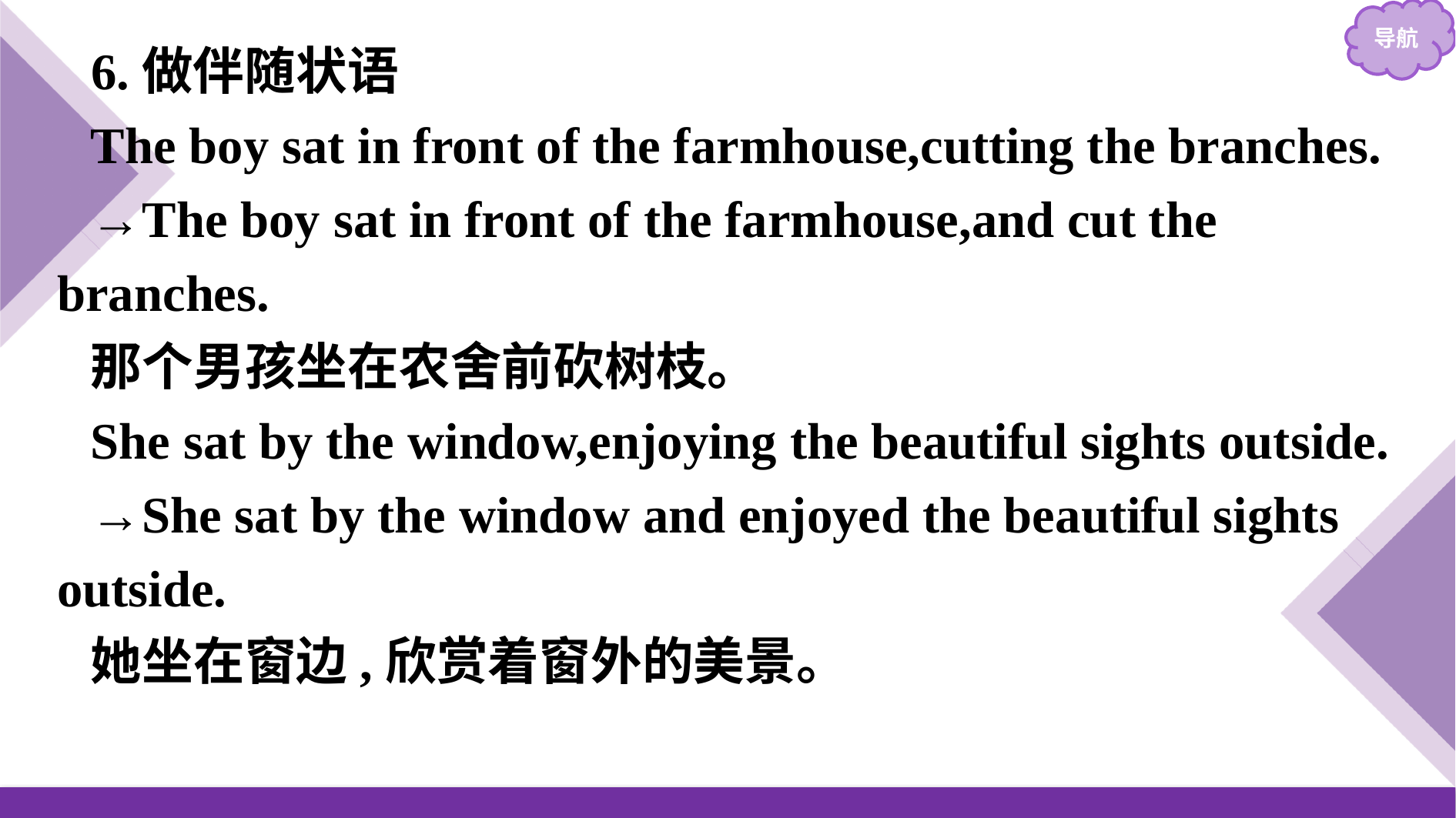

6.做伴随状语
The boy sat in front of the farmhouse,cutting the branches.
→The boy sat in front of the farmhouse,and cut the branches.
那个男孩坐在农舍前砍树枝。
She sat by the window,enjoying the beautiful sights outside.
→She sat by the window and enjoyed the beautiful sights outside.
她坐在窗边,欣赏着窗外的美景。